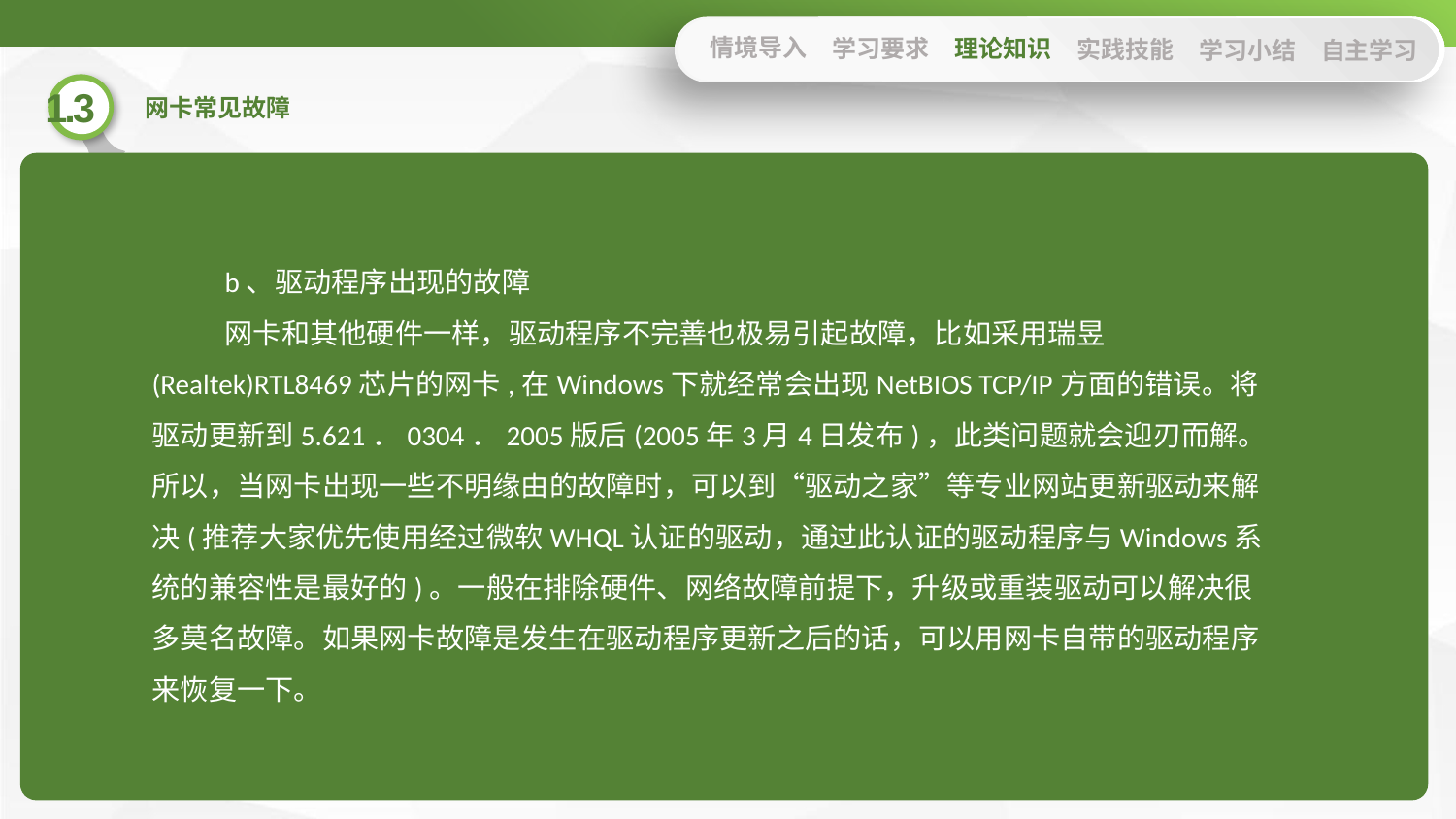

情境导入
学习要求
理论知识
实践技能
学习小结
自主学习
b、驱动程序出现的故障
网卡和其他硬件一样，驱动程序不完善也极易引起故障，比如采用瑞昱(Realtek)RTL8469芯片的网卡,在Windows下就经常会出现NetBIOS TCP/IP方面的错误。将驱动更新到5.621．0304．2005版后(2005年3月4日发布)，此类问题就会迎刃而解。所以，当网卡出现一些不明缘由的故障时，可以到“驱动之家”等专业网站更新驱动来解决(推荐大家优先使用经过微软WHQL认证的驱动，通过此认证的驱动程序与Windows系统的兼容性是最好的)。一般在排除硬件、网络故障前提下，升级或重装驱动可以解决很多莫名故障。如果网卡故障是发生在驱动程序更新之后的话，可以用网卡自带的驱动程序来恢复一下。